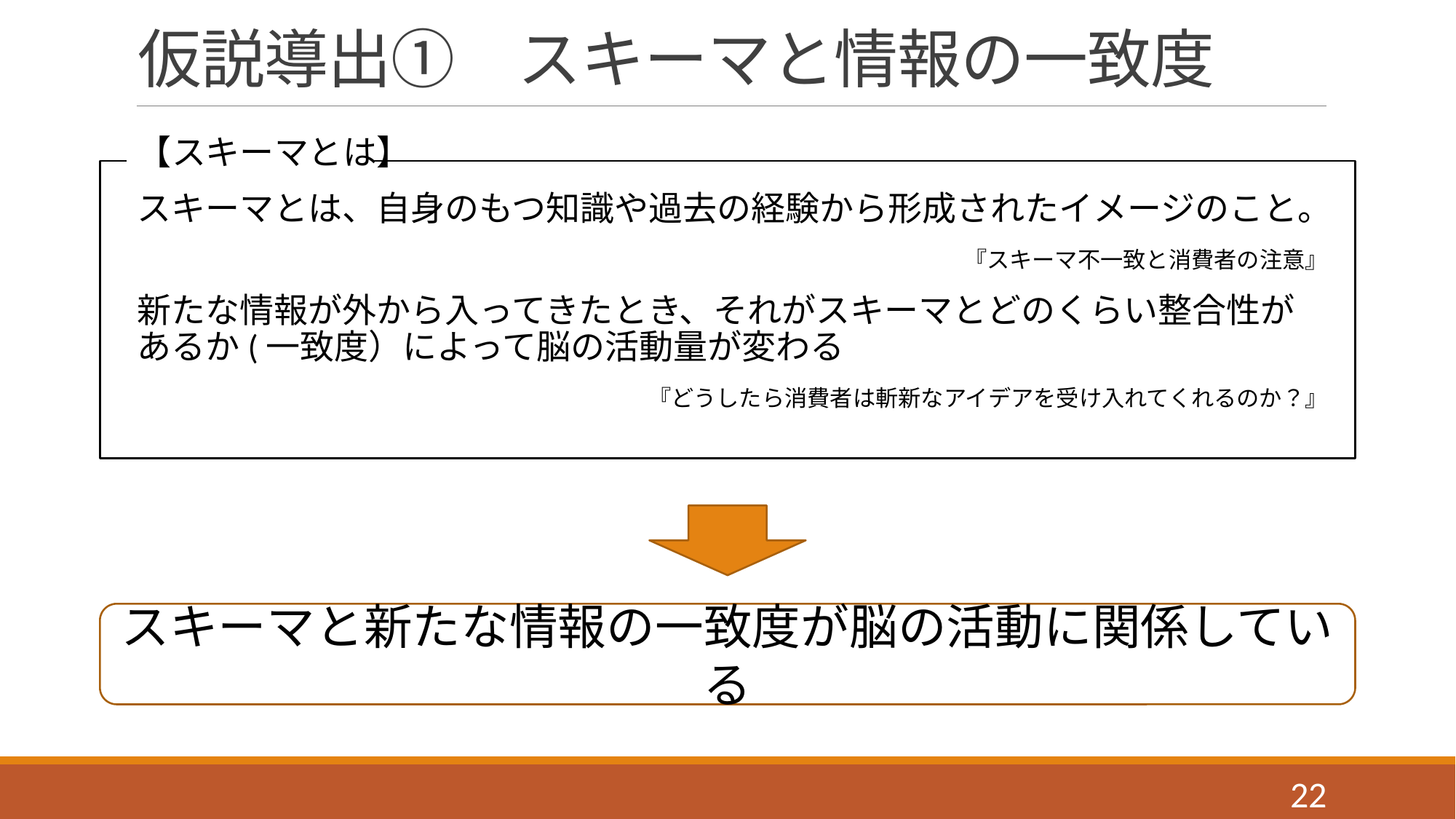

# 仮説導出①　スキーマと情報の一致度
【スキーマとは】
スキーマとは、自身のもつ知識や過去の経験から形成されたイメージのこと。
『スキーマ不一致と消費者の注意』
新たな情報が外から入ってきたとき、それがスキーマとどのくらい整合性が
あるか(一致度）によって脳の活動量が変わる
『どうしたら消費者は斬新なアイデアを受け入れてくれるのか？』

スキーマと新たな情報の一致度が脳の活動に関係している
22